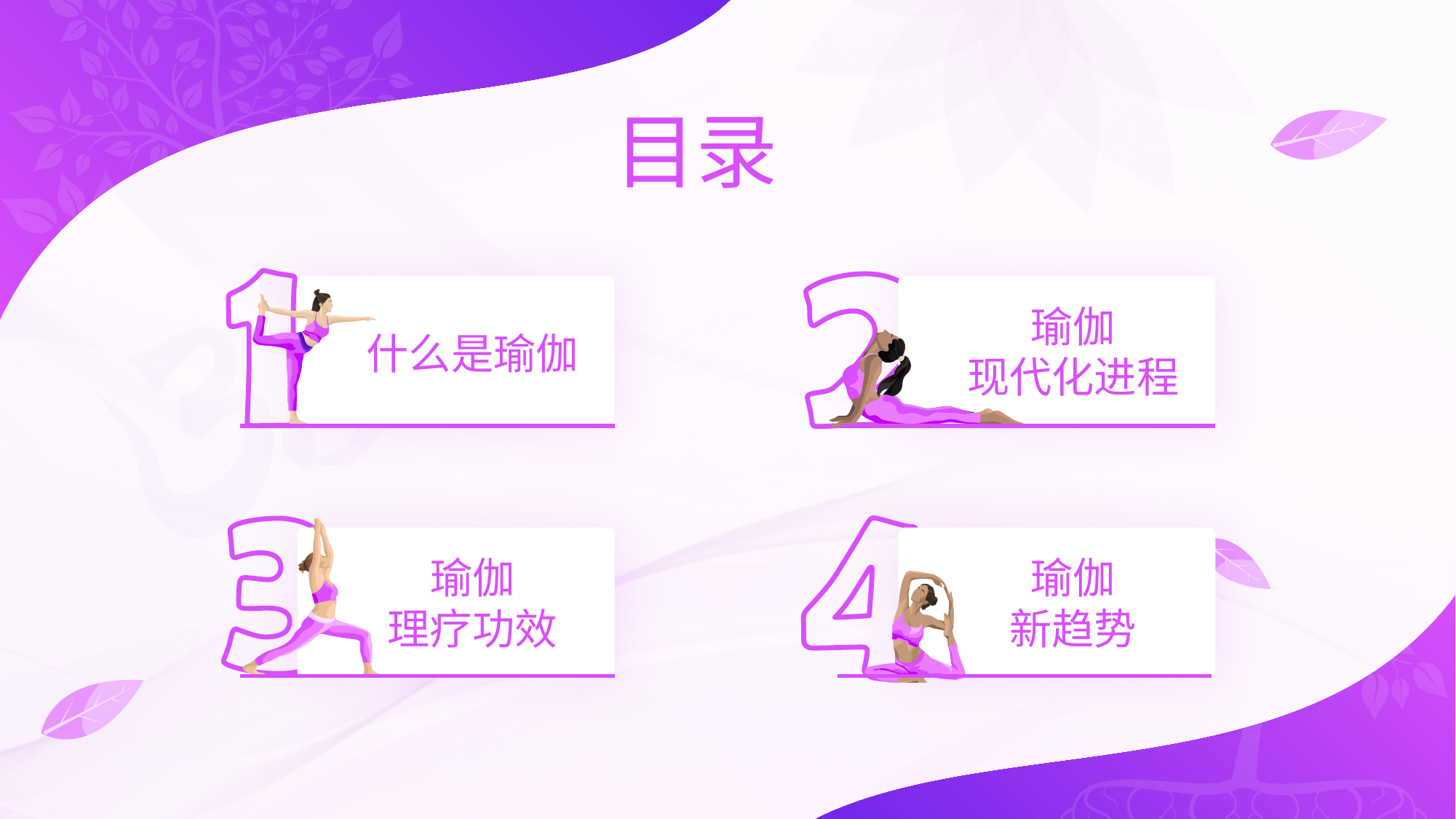

目录

什么是瑜伽

瑜伽
现代化进程

瑜伽
理疗功效

瑜伽
新趋势